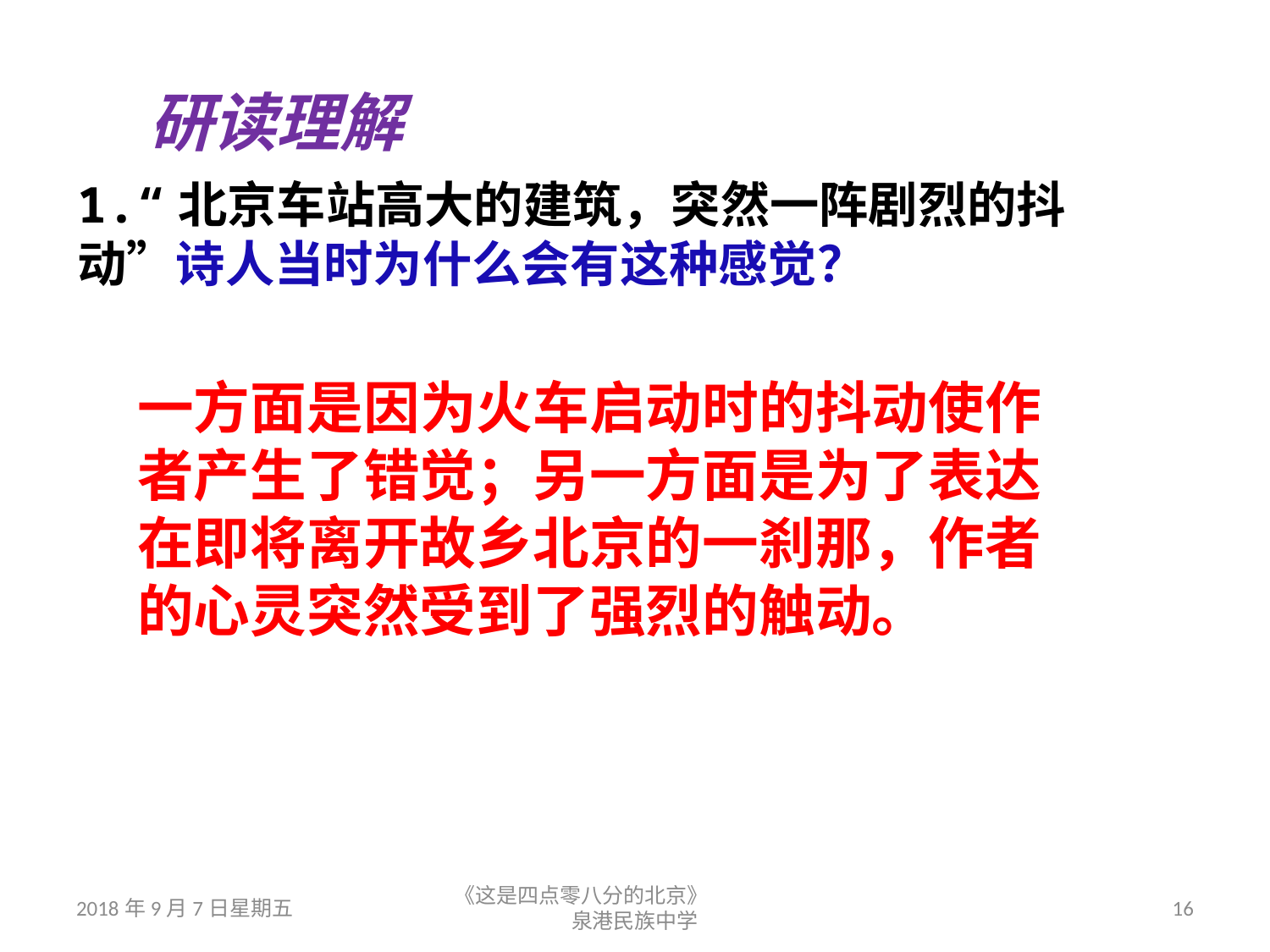

研读理解
1.“北京车站高大的建筑，突然一阵剧烈的抖动”诗人当时为什么会有这种感觉？
一方面是因为火车启动时的抖动使作者产生了错觉；另一方面是为了表达在即将离开故乡北京的一刹那，作者的心灵突然受到了强烈的触动。
2018年9月7日星期五
《这是四点零八分的北京》                        泉港民族中学
16